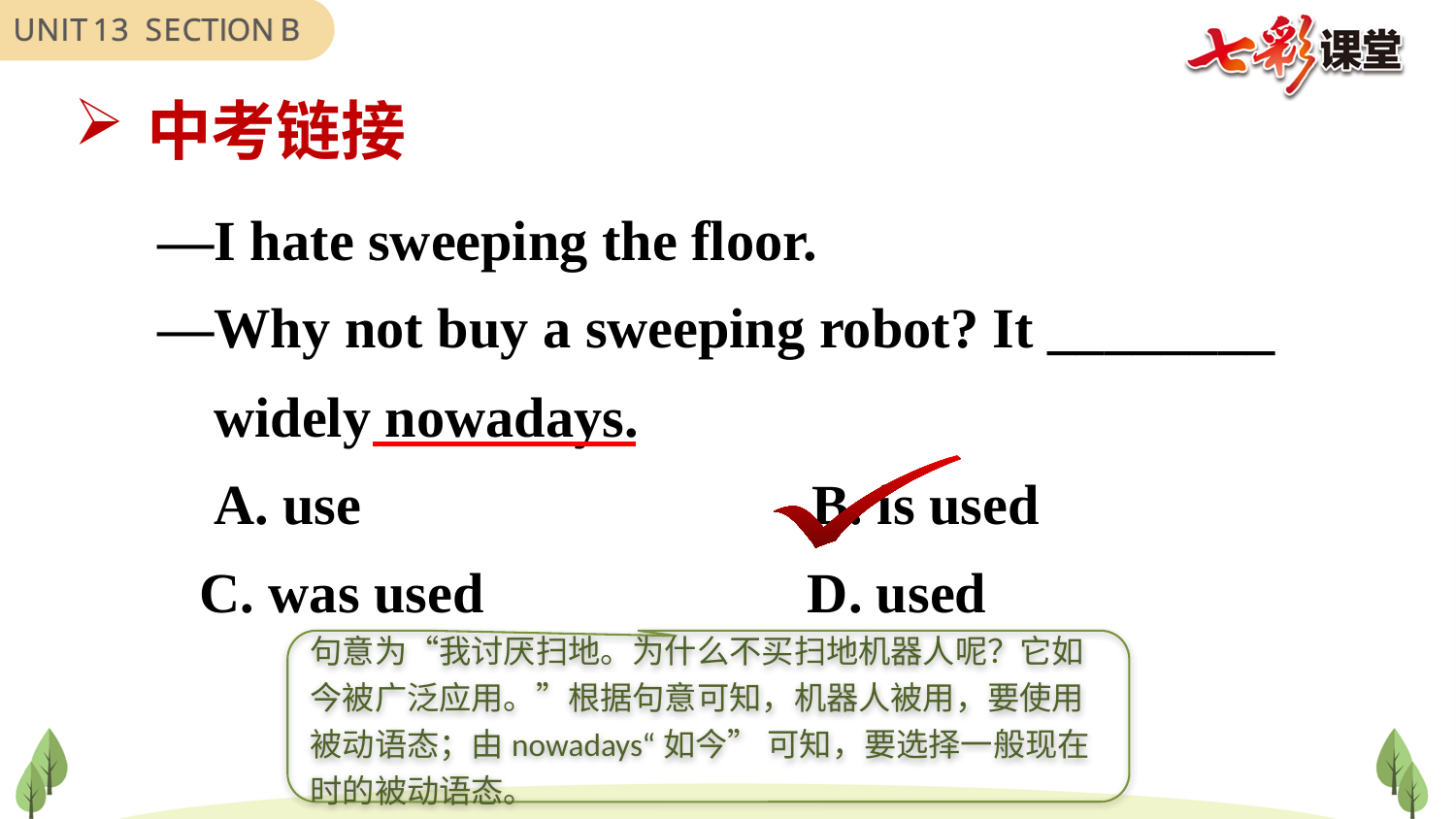

中考链接
—I hate sweeping the floor.
—Why not buy a sweeping robot? It ________
    widely nowadays.
    A. use                                B. is used
   C. was used                       D. used

句意为“我讨厌扫地。为什么不买扫地机器人呢？它如今被广泛应用。”根据句意可知，机器人被用，要使用被动语态；由nowadays“如今” 可知，要选择一般现在时的被动语态。